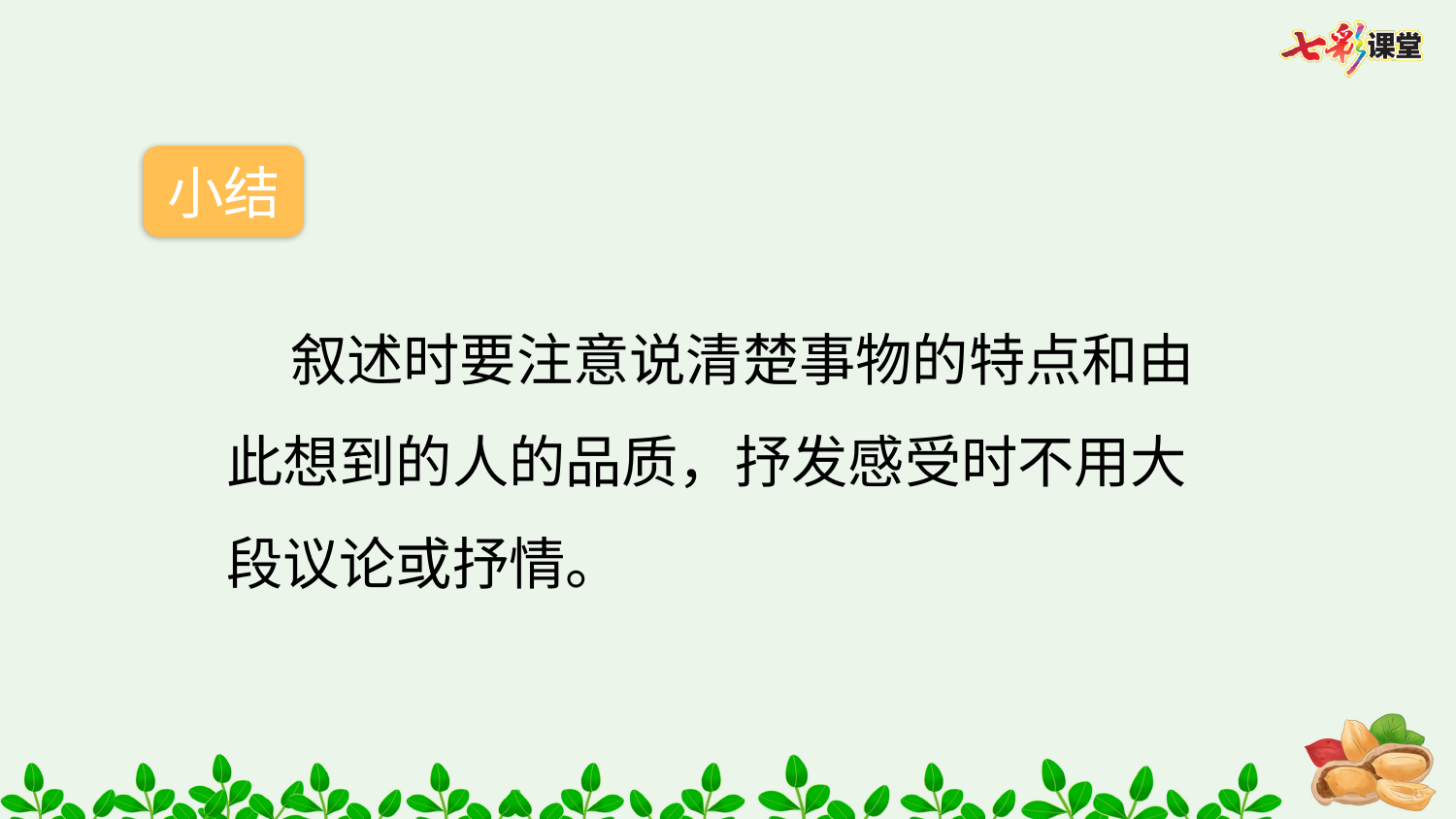

小结
    叙述时要注意说清楚事物的特点和由此想到的人的品质，抒发感受时不用大段议论或抒情。